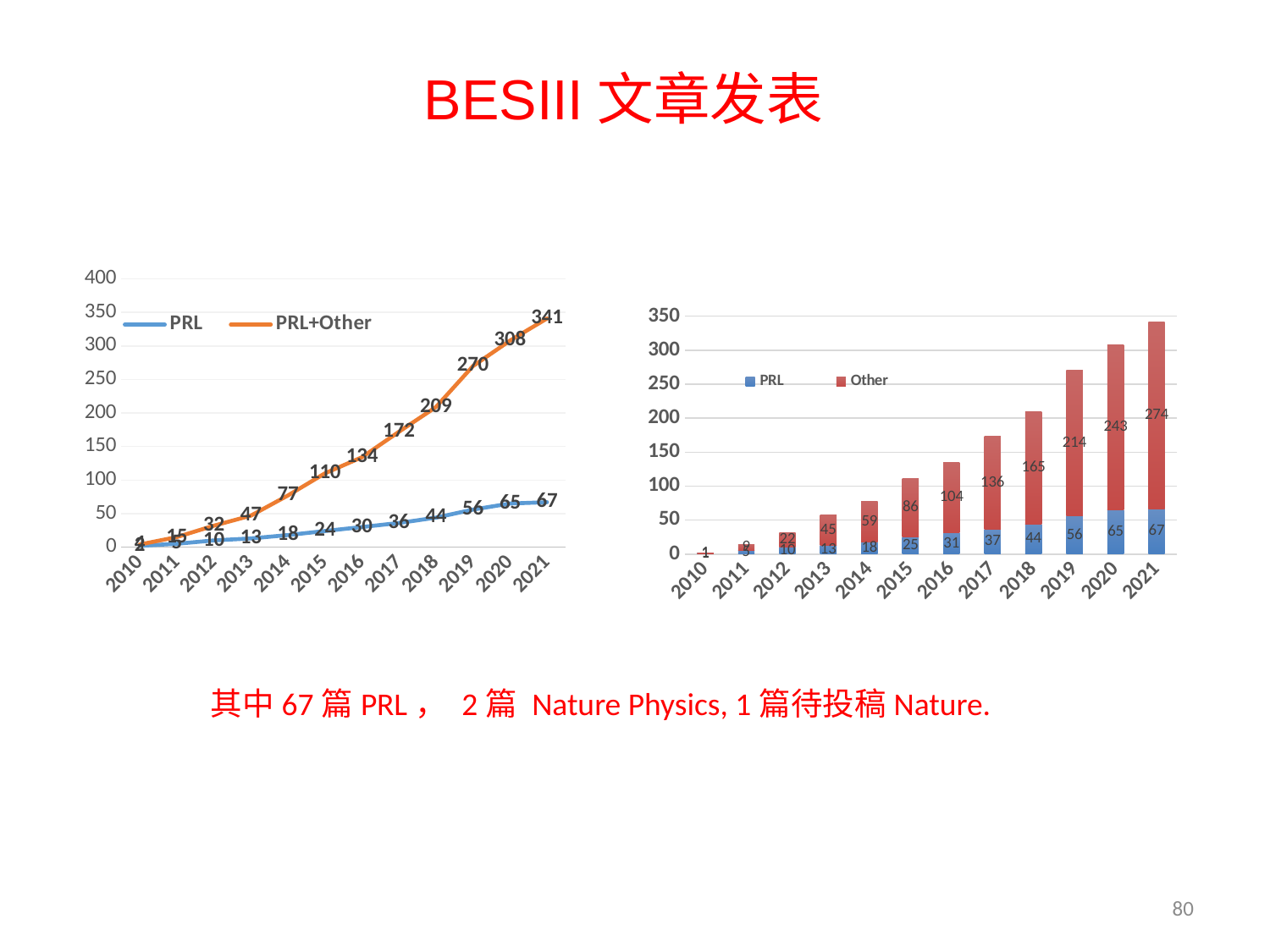

BESIII文章发表

### Chart

| Category | PRL | PRL+Other |
|---|---|---|
| 2010 | 2.0 | 4.0 |
| 2011 | 5.0 | 15.0 |
| 2012 | 10.0 | 32.0 |
| 2013 | 13.0 | 47.0 |
| 2014 | 18.0 | 77.0 |
| 2015 | 24.0 | 110.0 |
| 2016 | 30.0 | 134.0 |
| 2017 | 36.0 | 172.0 |
| 2018 | 44.0 | 209.0 |
| 2019 | 56.0 | 270.0 |
| 2020 | 65.0 | 308.0 |
| 2021 | 67.0 | 341.0 |

### Chart

| Category | PRL | Other |
|---|---|---|
| 2010 | 1.0 | 1.0 |
| 2011 | 5.0 | 9.0 |
| 2012 | 10.0 | 22.0 |
| 2013 | 13.0 | 45.0 |
| 2014 | 18.0 | 59.0 |
| 2015 | 25.0 | 86.0 |
| 2016 | 31.0 | 104.0 |
| 2017 | 37.0 | 136.0 |
| 2018 | 44.0 | 165.0 |
| 2019 | 56.0 | 214.0 |
| 2020 | 65.0 | 243.0 |
| 2021 | 67.0 | 274.0 |
其中67篇PRL， 2篇 Nature Physics, 1篇待投稿Nature.
80